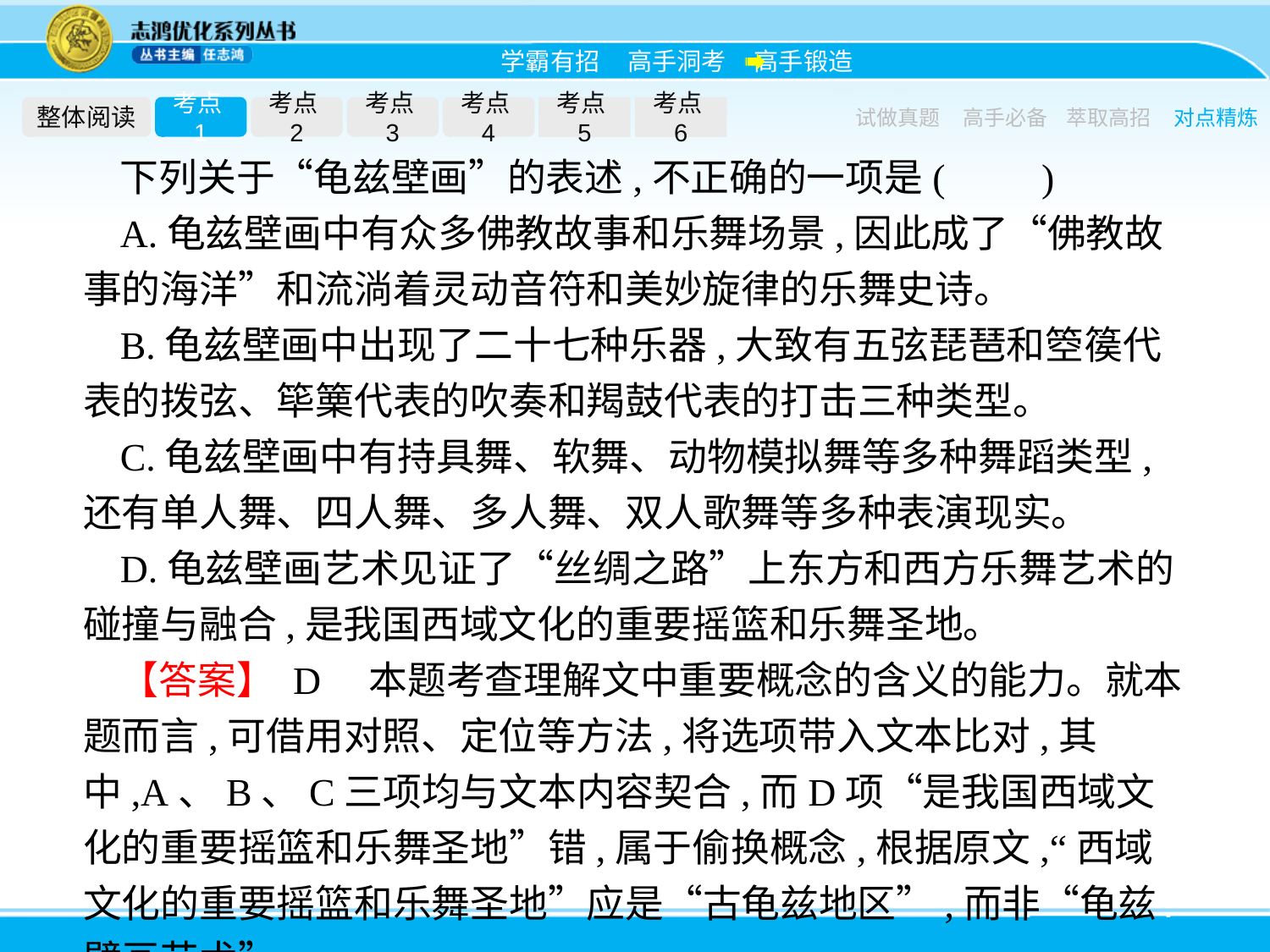

整体阅读
考点1
考点2
考点3
考点4
考点5
考点6
试做真题
高手必备
萃取高招
对点精炼
下列关于“龟兹壁画”的表述,不正确的一项是(　　)
A.龟兹壁画中有众多佛教故事和乐舞场景,因此成了“佛教故事的海洋”和流淌着灵动音符和美妙旋律的乐舞史诗。
B.龟兹壁画中出现了二十七种乐器,大致有五弦琵琶和箜篌代表的拨弦、筚篥代表的吹奏和羯鼓代表的打击三种类型。
C.龟兹壁画中有持具舞、软舞、动物模拟舞等多种舞蹈类型,还有单人舞、四人舞、多人舞、双人歌舞等多种表演现实。
D.龟兹壁画艺术见证了“丝绸之路”上东方和西方乐舞艺术的碰撞与融合,是我国西域文化的重要摇篮和乐舞圣地。
【答案】 D　本题考查理解文中重要概念的含义的能力。就本题而言,可借用对照、定位等方法,将选项带入文本比对,其中,A、B、C三项均与文本内容契合,而D项“是我国西域文化的重要摇篮和乐舞圣地”错,属于偷换概念,根据原文,“西域文化的重要摇篮和乐舞圣地”应是“古龟兹地区”,而非“龟兹壁画艺术”。